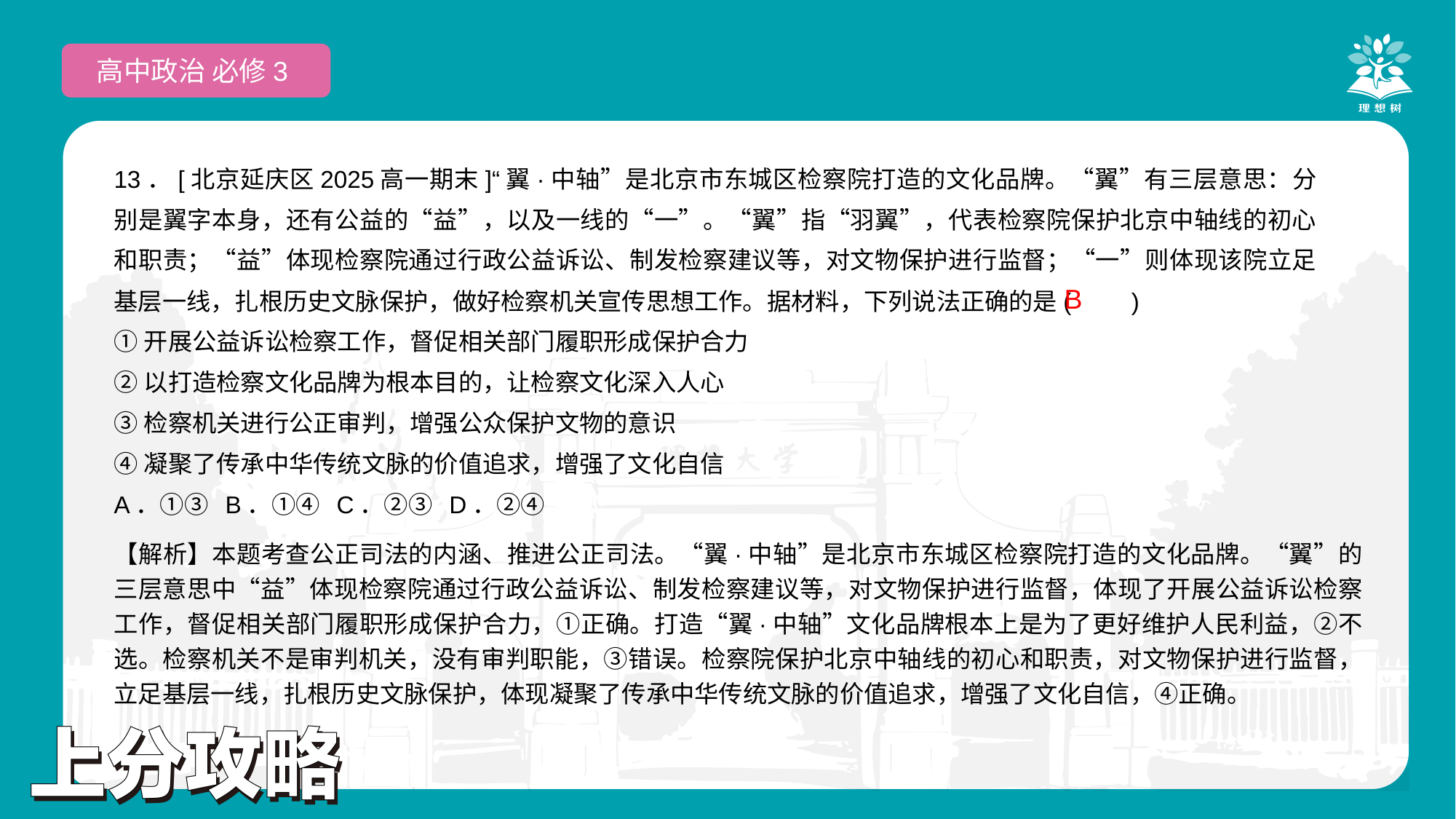

高中政治 必修3
13．[北京延庆区2025高一期末]“翼·中轴”是北京市东城区检察院打造的文化品牌。“翼”有三层意思：分别是翼字本身，还有公益的“益”，以及一线的“一”。“翼”指“羽翼”，代表检察院保护北京中轴线的初心和职责；“益”体现检察院通过行政公益诉讼、制发检察建议等，对文物保护进行监督；“一”则体现该院立足基层一线，扎根历史文脉保护，做好检察机关宣传思想工作。据材料，下列说法正确的是(　　)
①开展公益诉讼检察工作，督促相关部门履职形成保护合力
②以打造检察文化品牌为根本目的，让检察文化深入人心
③检察机关进行公正审判，增强公众保护文物的意识
④凝聚了传承中华传统文脉的价值追求，增强了文化自信
A．①③  B．①④  C．②③  D．②④
B
【解析】本题考查公正司法的内涵、推进公正司法。“翼·中轴”是北京市东城区检察院打造的文化品牌。“翼”的三层意思中“益”体现检察院通过行政公益诉讼、制发检察建议等，对文物保护进行监督，体现了开展公益诉讼检察工作，督促相关部门履职形成保护合力，①正确。打造“翼·中轴”文化品牌根本上是为了更好维护人民利益，②不选。检察机关不是审判机关，没有审判职能，③错误。检察院保护北京中轴线的初心和职责，对文物保护进行监督，立足基层一线，扎根历史文脉保护，体现凝聚了传承中华传统文脉的价值追求，增强了文化自信，④正确。